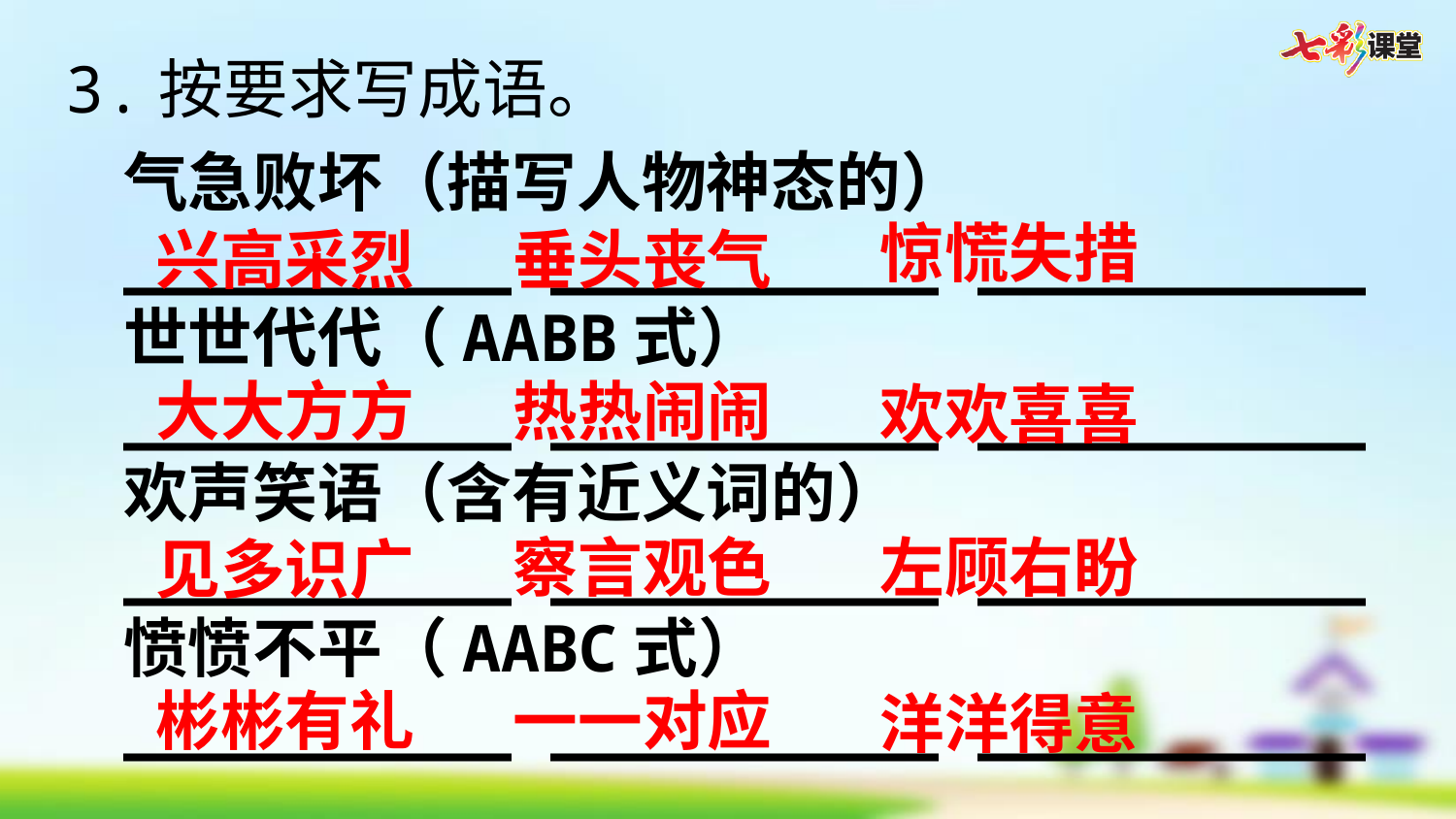

3.按要求写成语。
气急败坏（描写人物神态的）
__________ __________ __________
世世代代（AABB式）
__________ __________ __________
欢声笑语（含有近义词的）
__________ __________ __________
愤愤不平（AABC式）
__________ __________ __________
惊慌失措
兴高采烈
垂头丧气
大大方方
热热闹闹
欢欢喜喜
左顾右盼
察言观色
见多识广
彬彬有礼
一一对应
洋洋得意